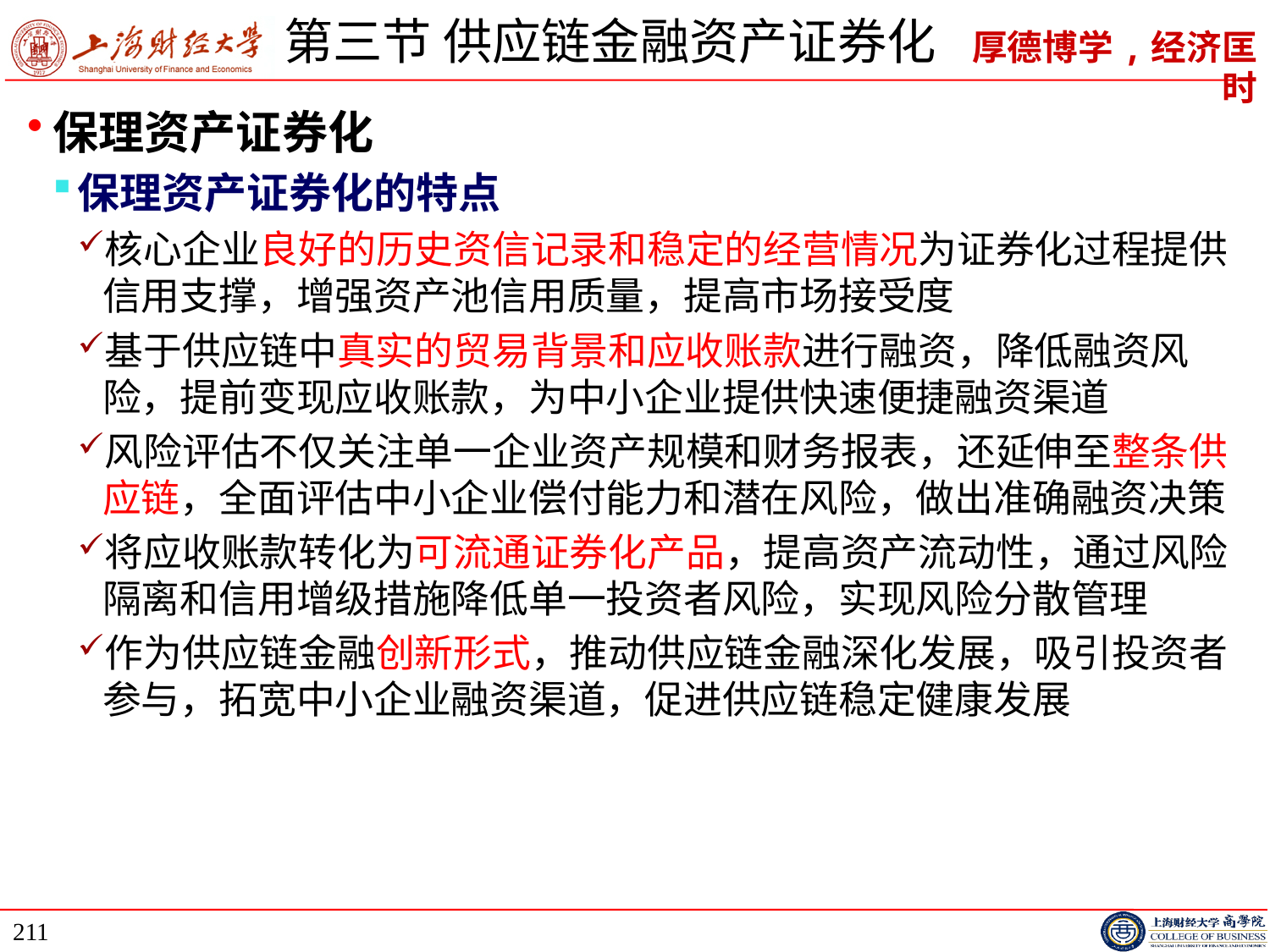

# 第三节 供应链金融资产证券化
保理资产证券化
保理资产证券化的特点
核心企业良好的历史资信记录和稳定的经营情况为证券化过程提供信用支撑，增强资产池信用质量，提高市场接受度
基于供应链中真实的贸易背景和应收账款进行融资，降低融资风险，提前变现应收账款，为中小企业提供快速便捷融资渠道
风险评估不仅关注单一企业资产规模和财务报表，还延伸至整条供应链，全面评估中小企业偿付能力和潜在风险，做出准确融资决策
将应收账款转化为可流通证券化产品，提高资产流动性，通过风险隔离和信用增级措施降低单一投资者风险，实现风险分散管理
作为供应链金融创新形式，推动供应链金融深化发展，吸引投资者参与，拓宽中小企业融资渠道，促进供应链稳定健康发展
211